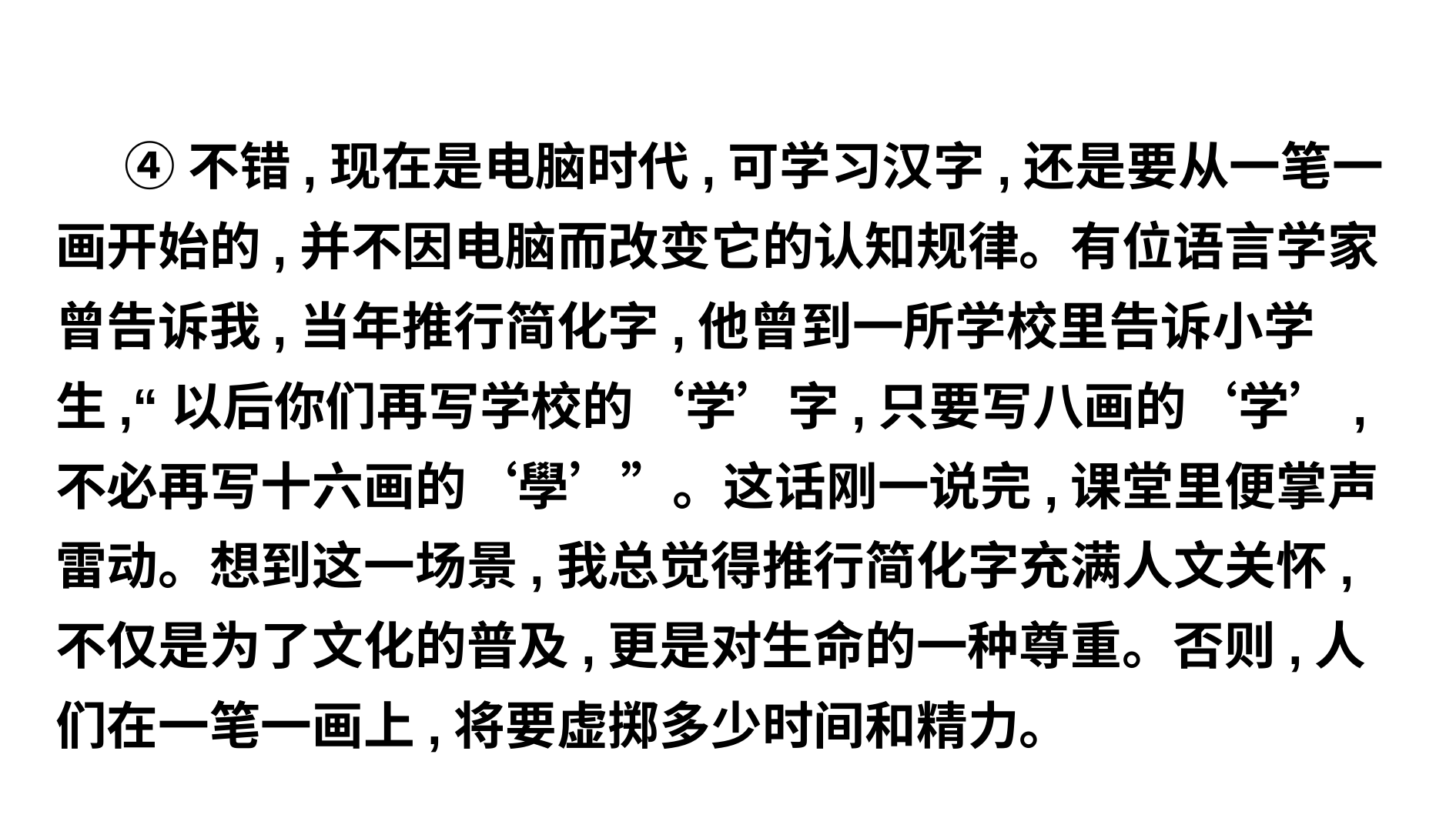

④不错,现在是电脑时代,可学习汉字,还是要从一笔一画开始的,并不因电脑而改变它的认知规律。有位语言学家曾告诉我,当年推行简化字,他曾到一所学校里告诉小学生,“以后你们再写学校的‘学’字,只要写八画的‘学’,不必再写十六画的‘學’”。这话刚一说完,课堂里便掌声雷动。想到这一场景,我总觉得推行简化字充满人文关怀,不仅是为了文化的普及,更是对生命的一种尊重。否则,人们在一笔一画上,将要虚掷多少时间和精力。